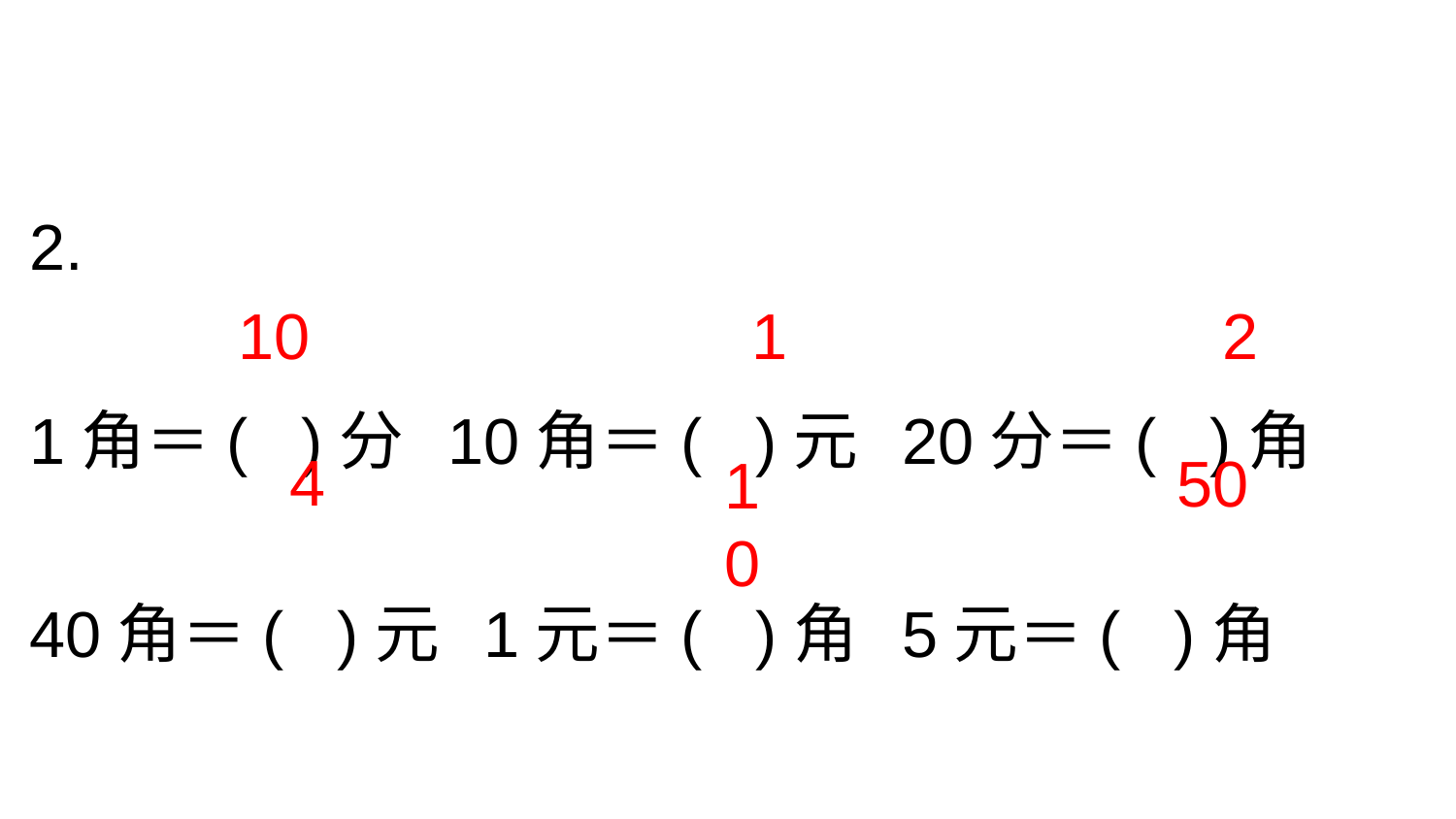

2.
1角＝(   )分  10角＝(   )元  20分＝(   )角
40角＝(   )元  1元＝(   )角  5元＝(   )角
10
1
2
4
50
10